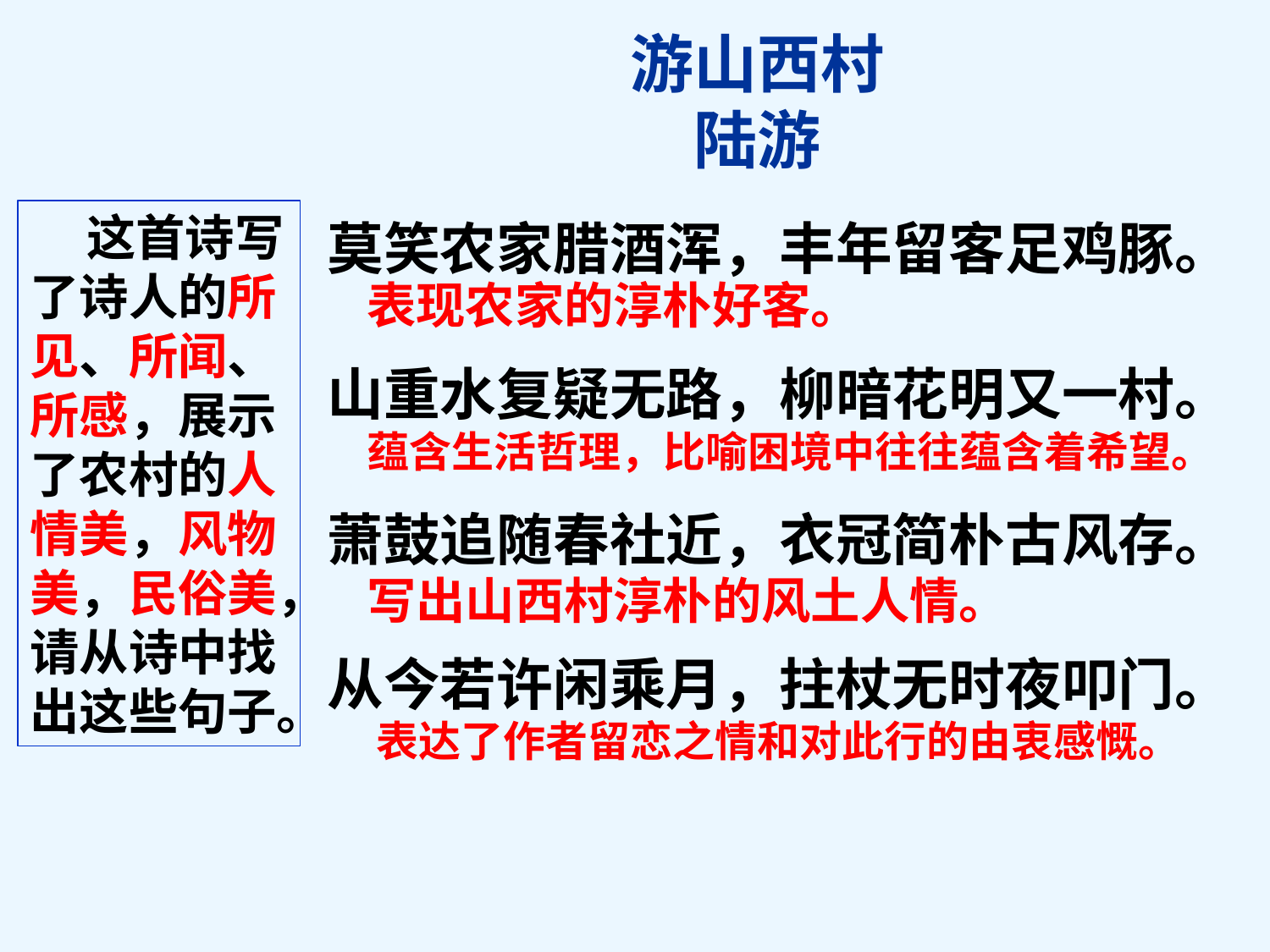

游山西村
陆游
莫笑农家腊酒浑，丰年留客足鸡豚。
山重水复疑无路，柳暗花明又一村。
萧鼓追随春社近，衣冠简朴古风存。
从今若许闲乘月，拄杖无时夜叩门。
    这首诗写了诗人的所见、所闻、所感，展示了农村的人情美，风物美，民俗美，请从诗中找出这些句子。
表现农家的淳朴好客。
蕴含生活哲理，比喻困境中往往蕴含着希望。
写出山西村淳朴的风土人情。
表达了作者留恋之情和对此行的由衷感慨。